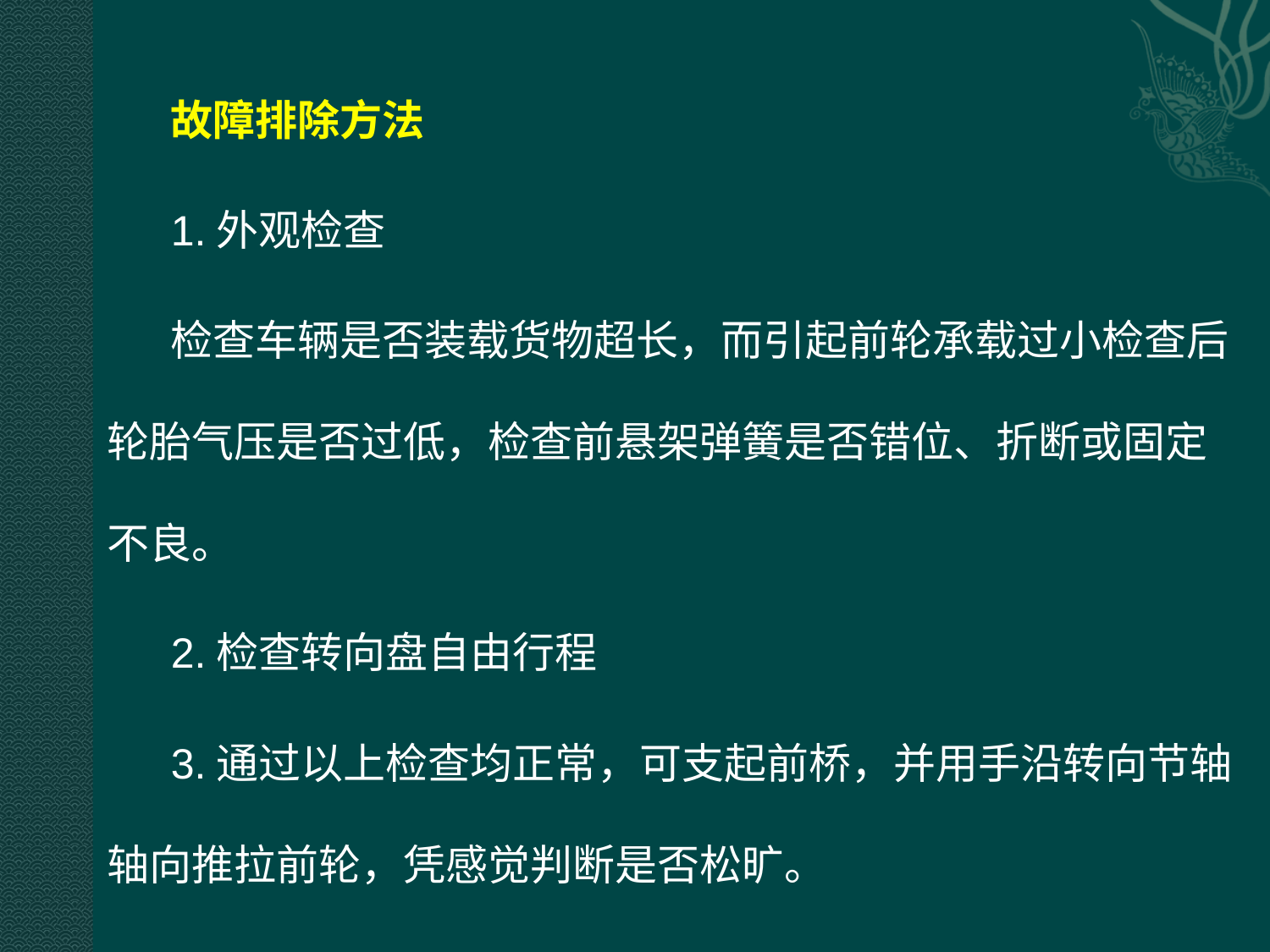

故障排除方法
1.外观检查
检查车辆是否装载货物超长，而引起前轮承载过小检查后轮胎气压是否过低，检查前悬架弹簧是否错位、折断或固定不良。
2.检查转向盘自由行程
3.通过以上检查均正常，可支起前桥，并用手沿转向节轴轴向推拉前轮，凭感觉判断是否松旷。